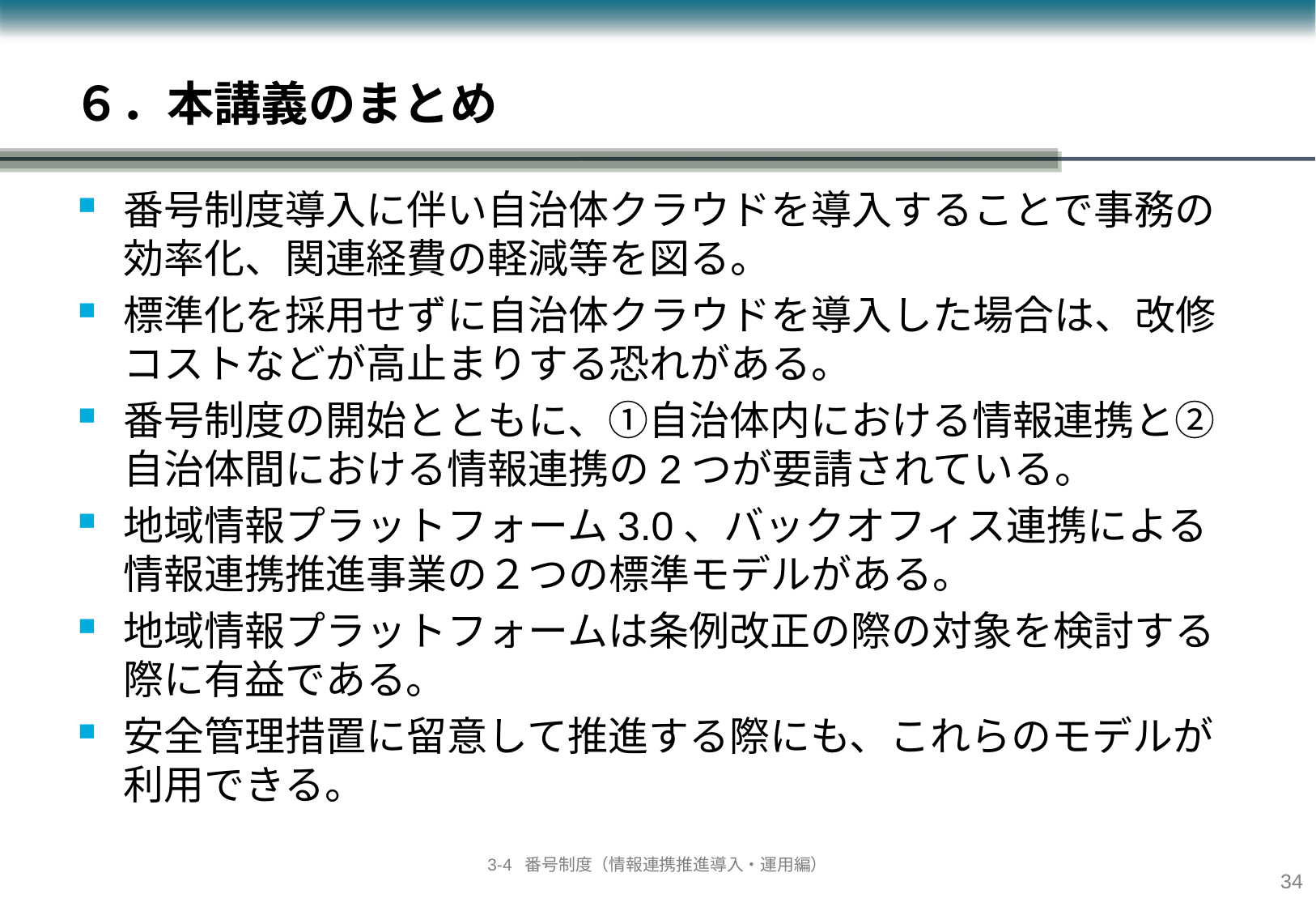

# ６．本講義のまとめ
番号制度導入に伴い自治体クラウドを導入することで事務の効率化、関連経費の軽減等を図る。
標準化を採用せずに自治体クラウドを導入した場合は、改修コストなどが高止まりする恐れがある。
番号制度の開始とともに、①自治体内における情報連携と②自治体間における情報連携の2つが要請されている。
地域情報プラットフォーム3.0、バックオフィス連携による情報連携推進事業の２つの標準モデルがある。
地域情報プラットフォームは条例改正の際の対象を検討する際に有益である。
安全管理措置に留意して推進する際にも、これらのモデルが利用できる。

34
3-4  番号制度（情報連携推進導入・運用編）